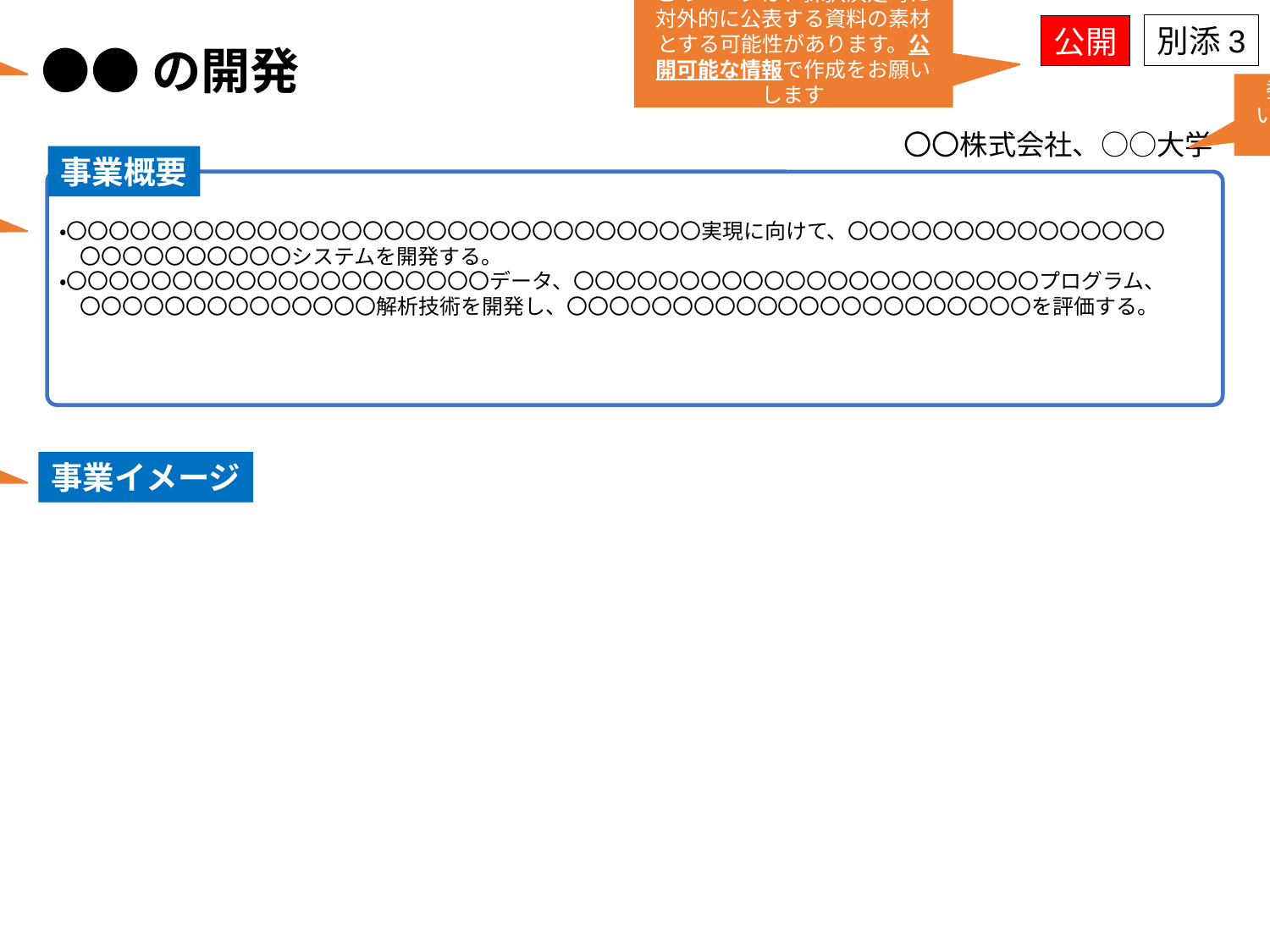

このページは、採択決定時に対外的に公表する資料の素材とする可能性があります。公開可能な情報で作成をお願いします
提案書にも記載している研究開発テーマ名を記載してください。
別添3
公開
●●の開発
委託先（再委託先を含まない）となる予定の法人を記載ください
〇〇株式会社、○○大学
提案内容の概要を記載してください。
事業概要

・〇〇〇〇〇〇〇〇〇〇〇〇〇〇〇〇〇〇〇〇〇〇〇〇〇〇〇〇〇〇実現に向けて、〇〇〇〇〇〇〇〇〇〇〇〇〇〇〇〇〇〇〇〇〇〇〇〇〇システムを開発する。
・〇〇〇〇〇〇〇〇〇〇〇〇〇〇〇〇〇〇〇〇データ、〇〇〇〇〇〇〇〇〇〇〇〇〇〇〇〇〇〇〇〇〇〇プログラム、〇〇〇〇〇〇〇〇〇〇〇〇〇〇解析技術を開発し、〇〇〇〇〇〇〇〇〇〇〇〇〇〇〇〇〇〇〇〇〇〇を評価する。
提案内容を端的に表現する画を入れてください。
事業イメージ